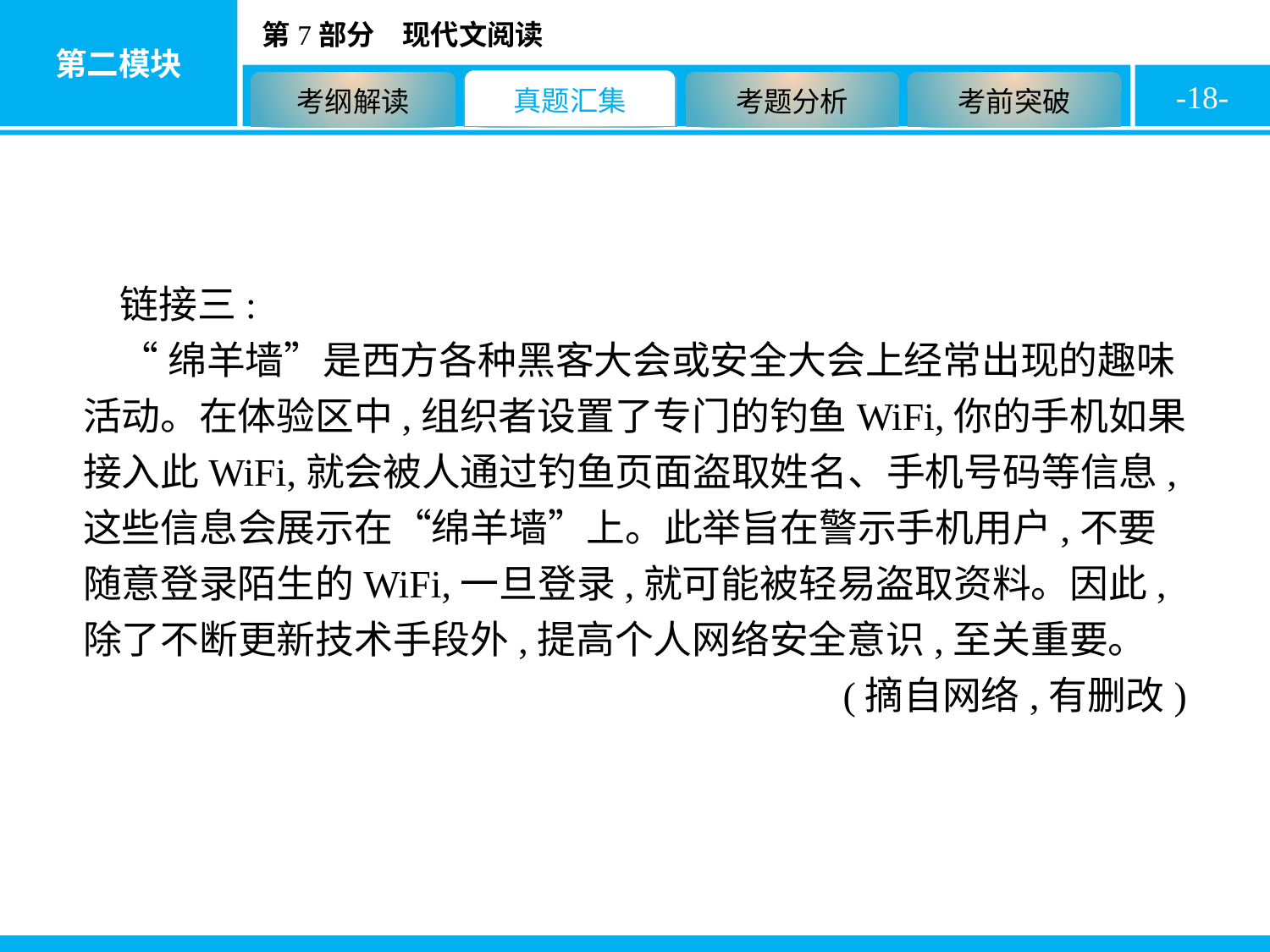

-18-
链接三:
“绵羊墙”是西方各种黑客大会或安全大会上经常出现的趣味活动。在体验区中,组织者设置了专门的钓鱼WiFi,你的手机如果接入此WiFi,就会被人通过钓鱼页面盗取姓名、手机号码等信息,这些信息会展示在“绵羊墙”上。此举旨在警示手机用户,不要随意登录陌生的WiFi,一旦登录,就可能被轻易盗取资料。因此,除了不断更新技术手段外,提高个人网络安全意识,至关重要。
(摘自网络,有删改)